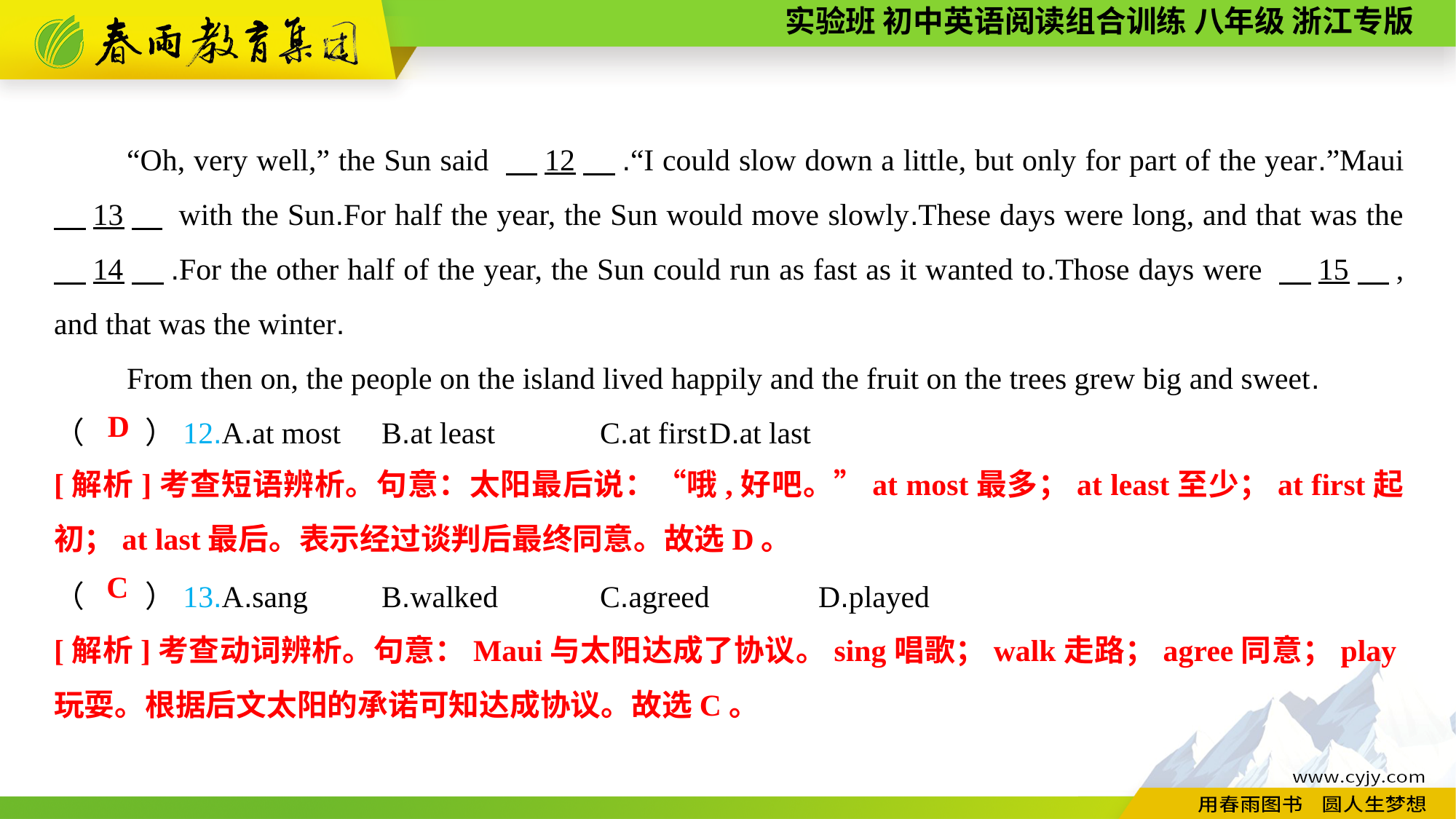

“Oh, very well,” the Sun said 　12　.“I could slow down a little, but only for part of the year.”Maui 　13　 with the Sun.For half the year, the Sun would move slowly.These days were long, and that was the 　14　.For the other half of the year, the Sun could run as fast as it wanted to.Those days were 　15　, and that was the winter.
From then on, the people on the island lived happily and the fruit on the trees grew big and sweet.
（　　）12.A.at most	B.at least	C.at first	D.at last

（　　）13.A.sang	B.walked	C.agreed	D.played
D
[解析]考查短语辨析。句意：太阳最后说：“哦,好吧。”at most最多；at least至少；at first起初；at last最后。表示经过谈判后最终同意。故选D。
C
[解析]考查动词辨析。句意：Maui与太阳达成了协议。sing唱歌；walk走路；agree同意；play玩耍。根据后文太阳的承诺可知达成协议。故选C。